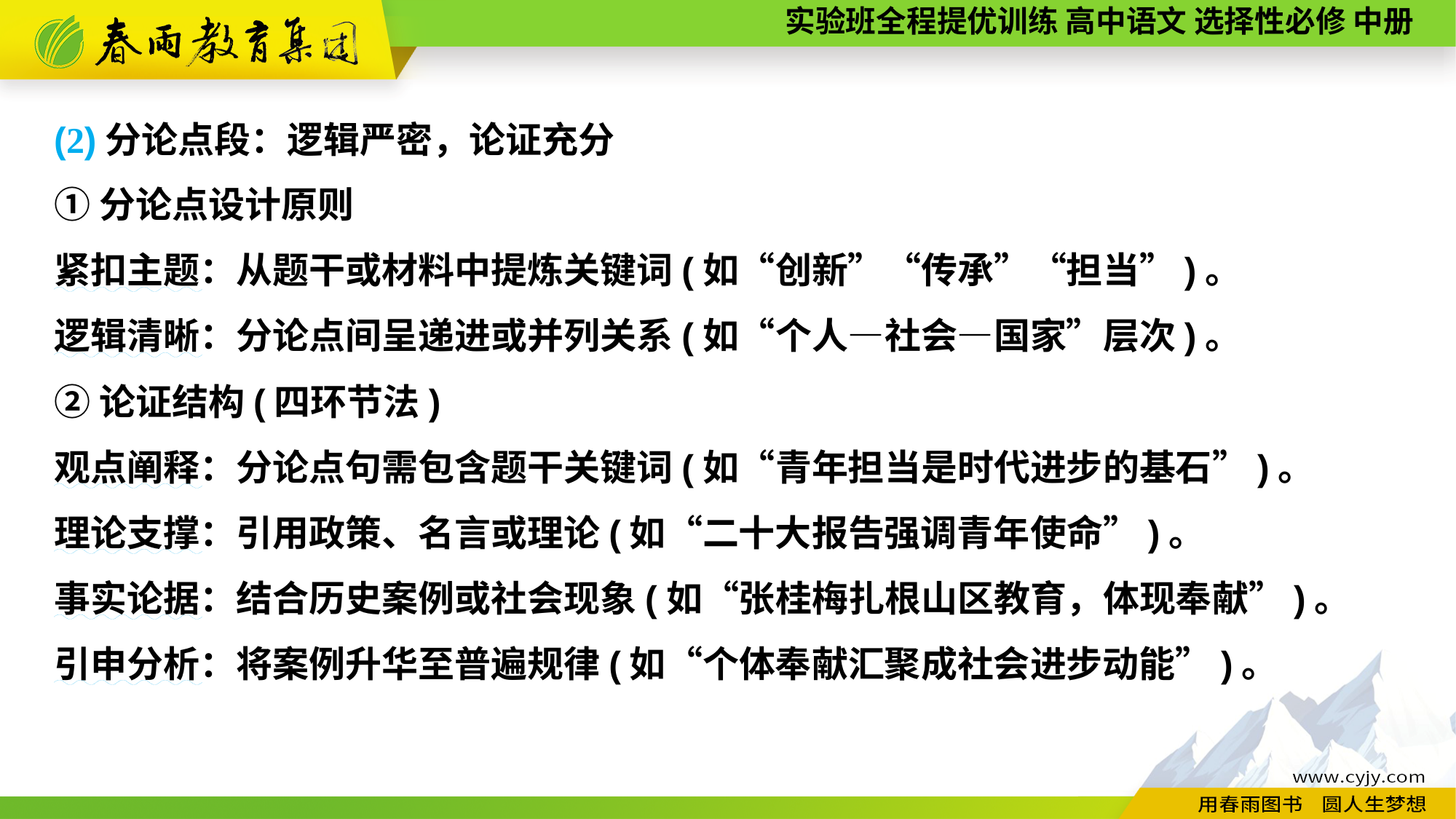

(2)分论点段：逻辑严密，论证充分
①分论点设计原则
紧扣主题：从题干或材料中提炼关键词(如“创新”“传承”“担当”)。
逻辑清晰：分论点间呈递进或并列关系(如“个人—社会—国家”层次)。
②论证结构(四环节法)
观点阐释：分论点句需包含题干关键词(如“青年担当是时代进步的基石”)。
理论支撑：引用政策、名言或理论(如“二十大报告强调青年使命”)。
事实论据：结合历史案例或社会现象(如“张桂梅扎根山区教育，体现奉献”)。
引申分析：将案例升华至普遍规律(如“个体奉献汇聚成社会进步动能”)。